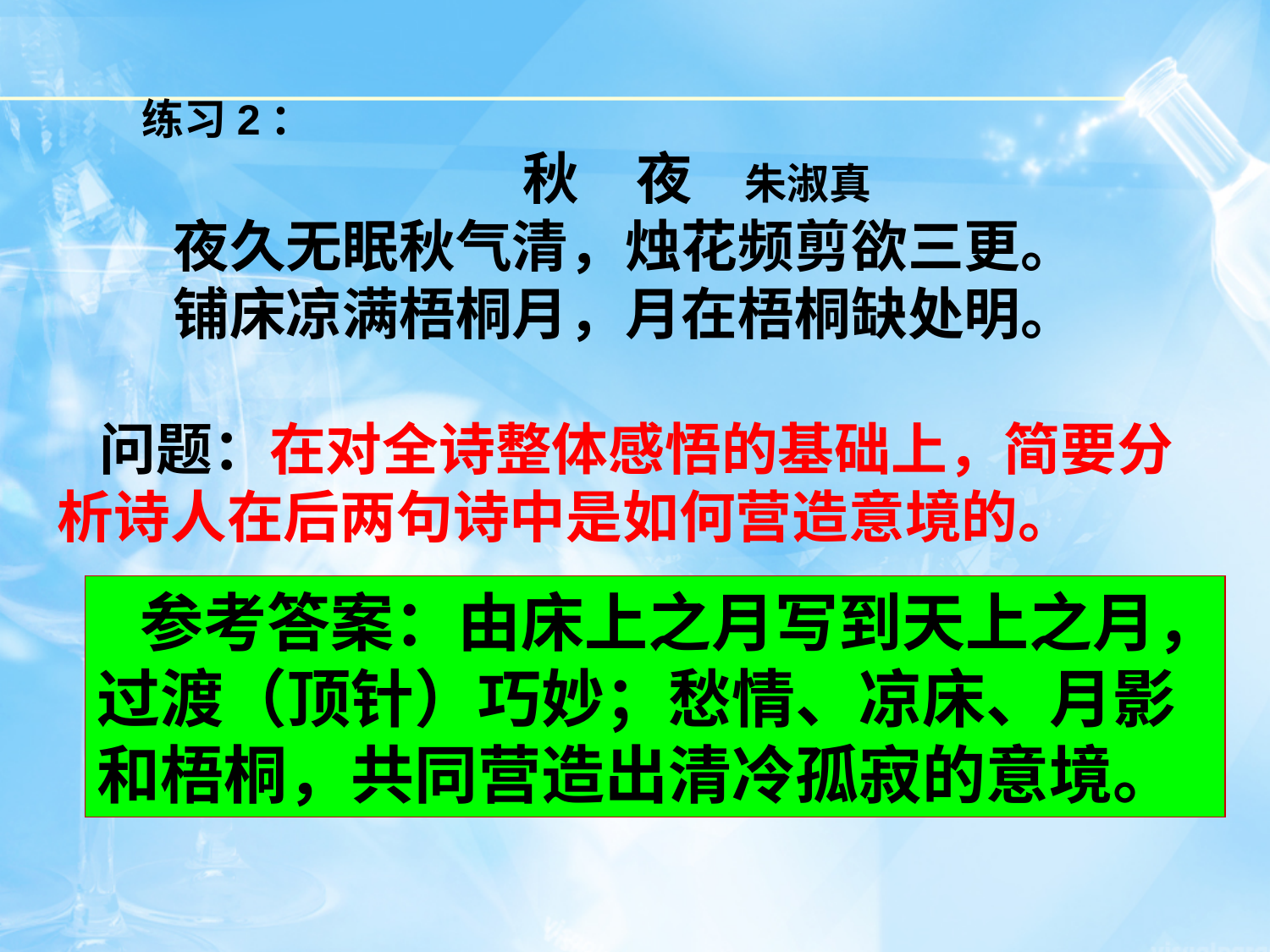

练习2：
　　　　　　　　　　　秋　夜    朱淑真
夜久无眠秋气清，烛花频剪欲三更。
铺床凉满梧桐月，月在梧桐缺处明。

　问题：在对全诗整体感悟的基础上，简要分析诗人在后两句诗中是如何营造意境的。
　参考答案：由床上之月写到天上之月，过渡（顶针）巧妙；愁情、凉床、月影和梧桐，共同营造出清冷孤寂的意境。